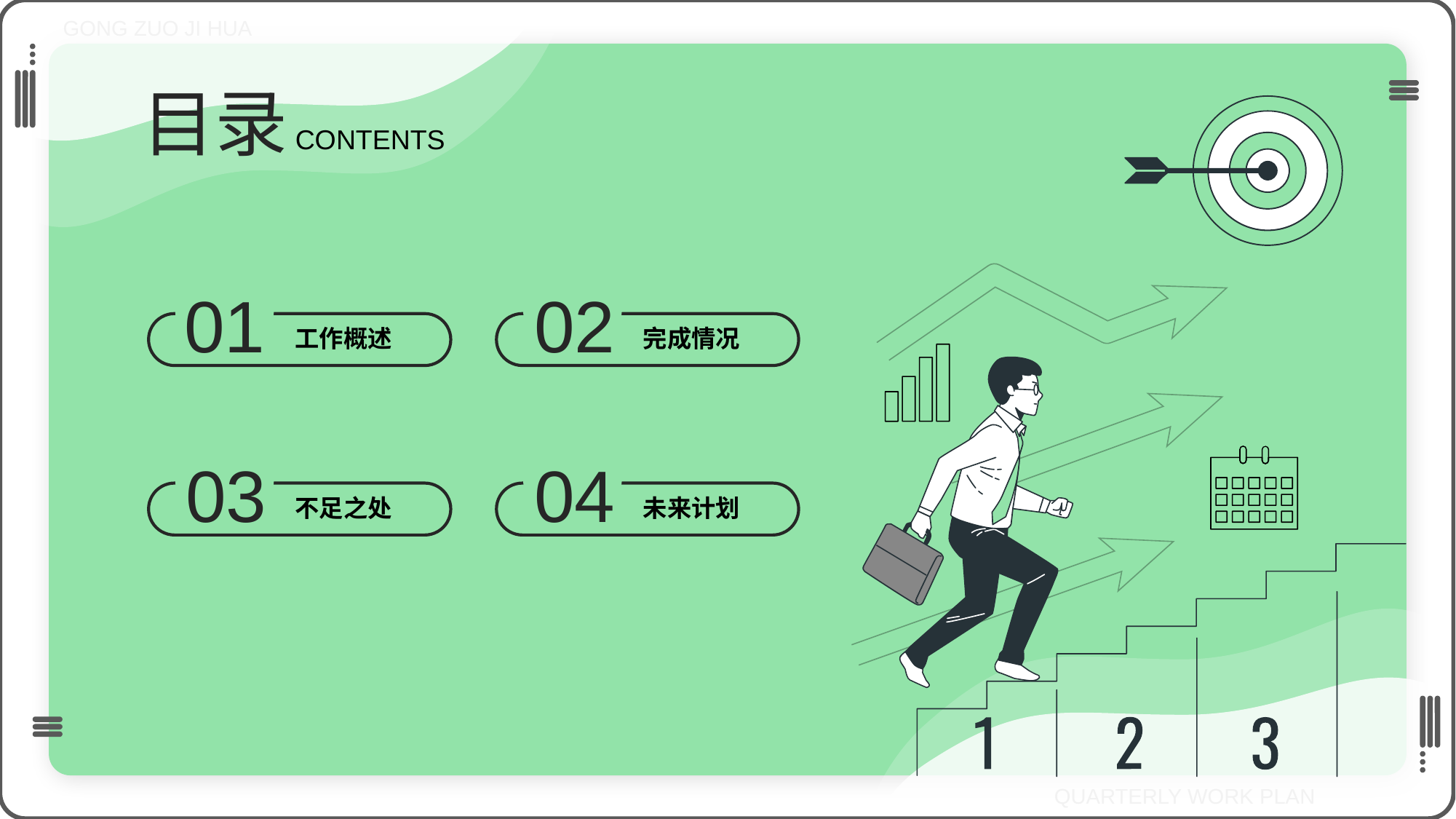

目录
CONTENTS

01

工作概述

02

完成情况

03

不足之处

04

未来计划